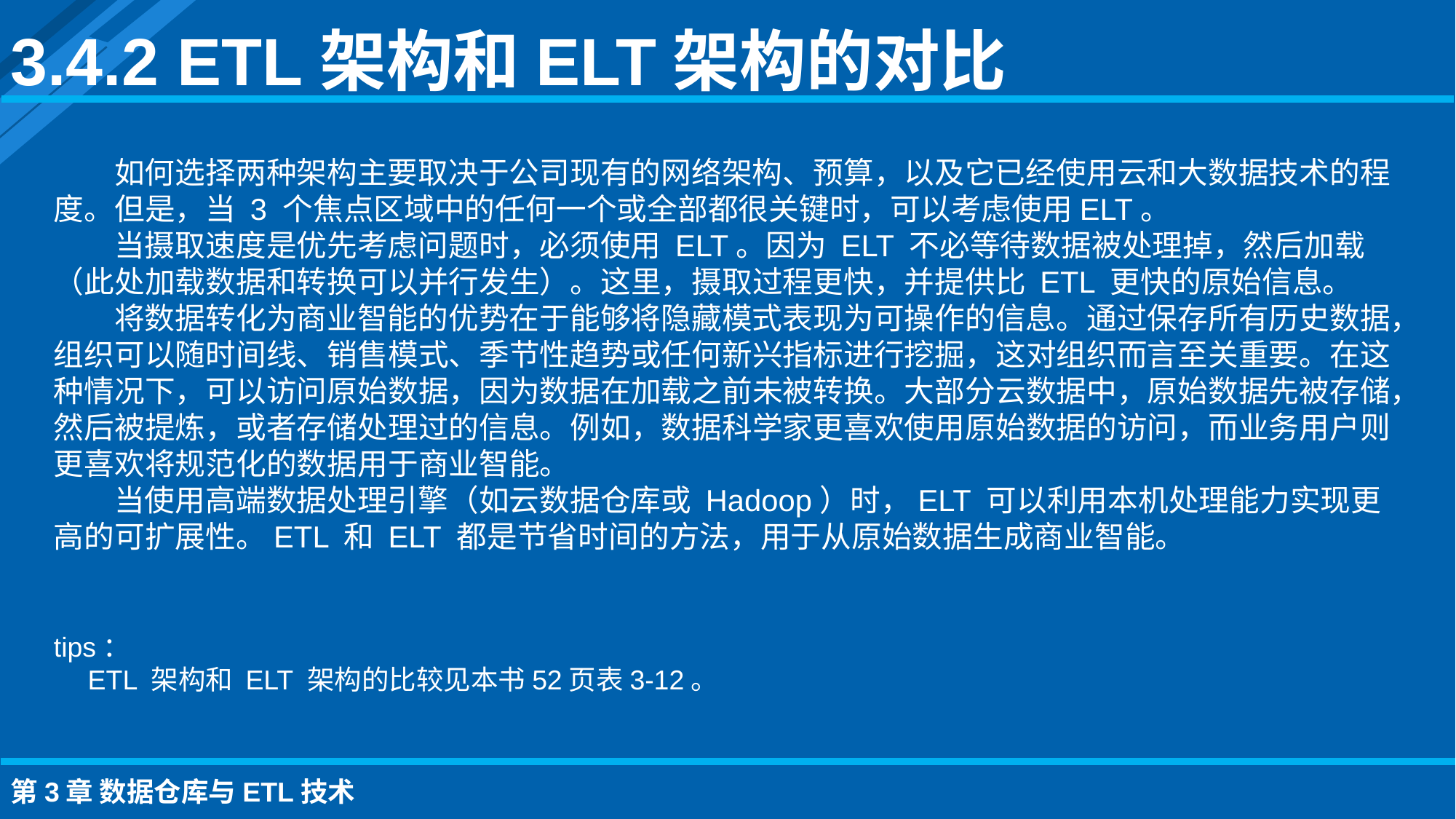

3.4.2 ETL架构和ELT架构的对比

如何选择两种架构主要取决于公司现有的网络架构、预算，以及它已经使用云和大数据技术的程度。但是，当 3 个焦点区域中的任何一个或全部都很关键时，可以考虑使用ELT。
当摄取速度是优先考虑问题时，必须使用 ELT。因为 ELT 不必等待数据被处理掉，然后加载（此处加载数据和转换可以并行发生）。这里，摄取过程更快，并提供比 ETL 更快的原始信息。
将数据转化为商业智能的优势在于能够将隐藏模式表现为可操作的信息。通过保存所有历史数据，组织可以随时间线、销售模式、季节性趋势或任何新兴指标进行挖掘，这对组织而言至关重要。在这种情况下，可以访问原始数据，因为数据在加载之前未被转换。大部分云数据中，原始数据先被存储，然后被提炼，或者存储处理过的信息。例如，数据科学家更喜欢使用原始数据的访问，而业务用户则更喜欢将规范化的数据用于商业智能。
当使用高端数据处理引擎（如云数据仓库或 Hadoop）时，ELT 可以利用本机处理能力实现更高的可扩展性。ETL 和 ELT 都是节省时间的方法，用于从原始数据生成商业智能。
tips：
　ETL 架构和 ELT 架构的比较见本书52页表3-12。
第3章 数据仓库与ETL技术